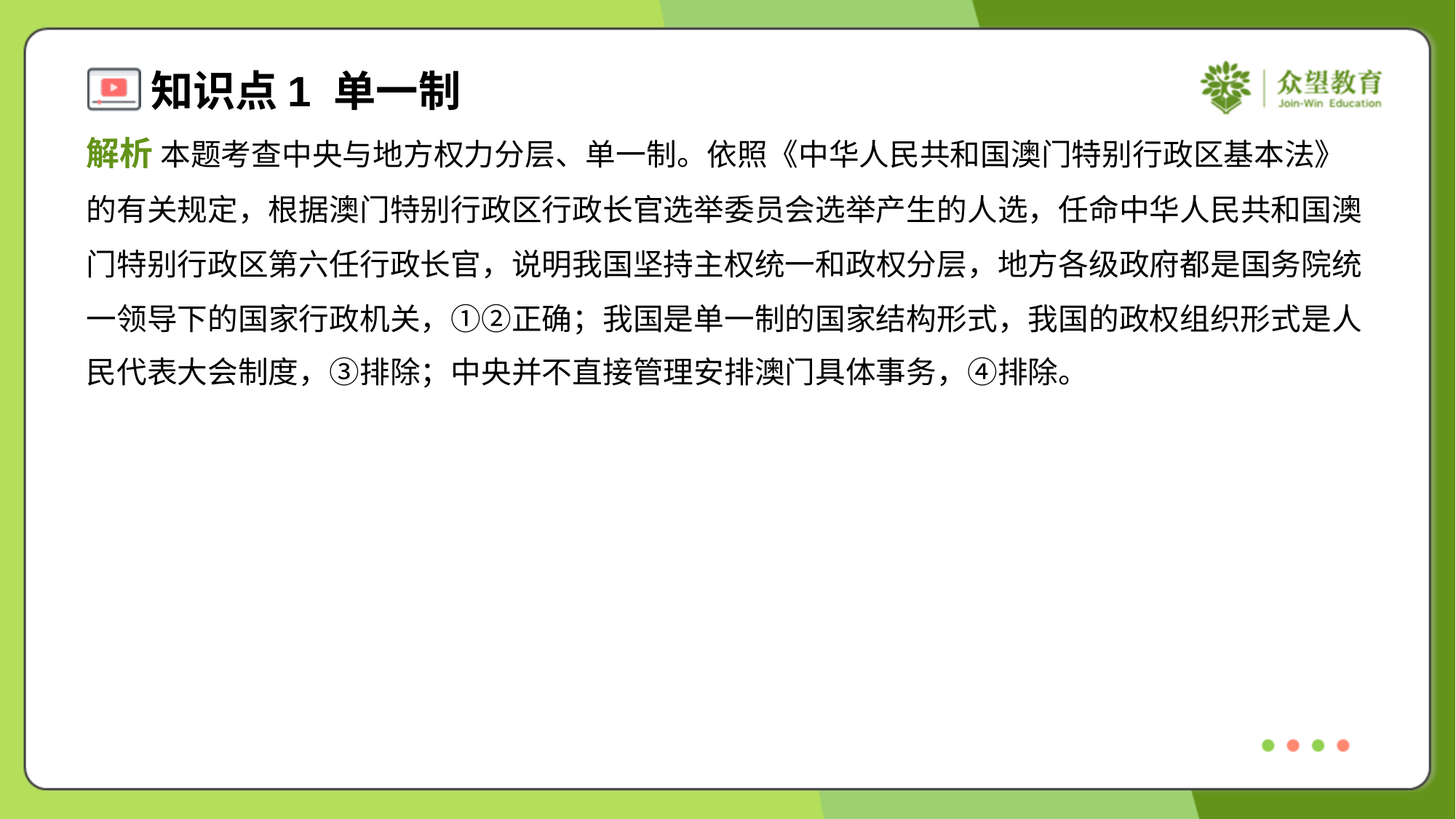

解析 本题考查中央与地方权力分层、单一制。依照《中华人民共和国澳门特别行政区基本法》
的有关规定，根据澳门特别行政区行政长官选举委员会选举产生的人选，任命中华人民共和国澳
门特别行政区第六任行政长官，说明我国坚持主权统一和政权分层，地方各级政府都是国务院统
一领导下的国家行政机关，①②正确；我国是单一制的国家结构形式，我国的政权组织形式是人
民代表大会制度，③排除；中央并不直接管理安排澳门具体事务，④排除。